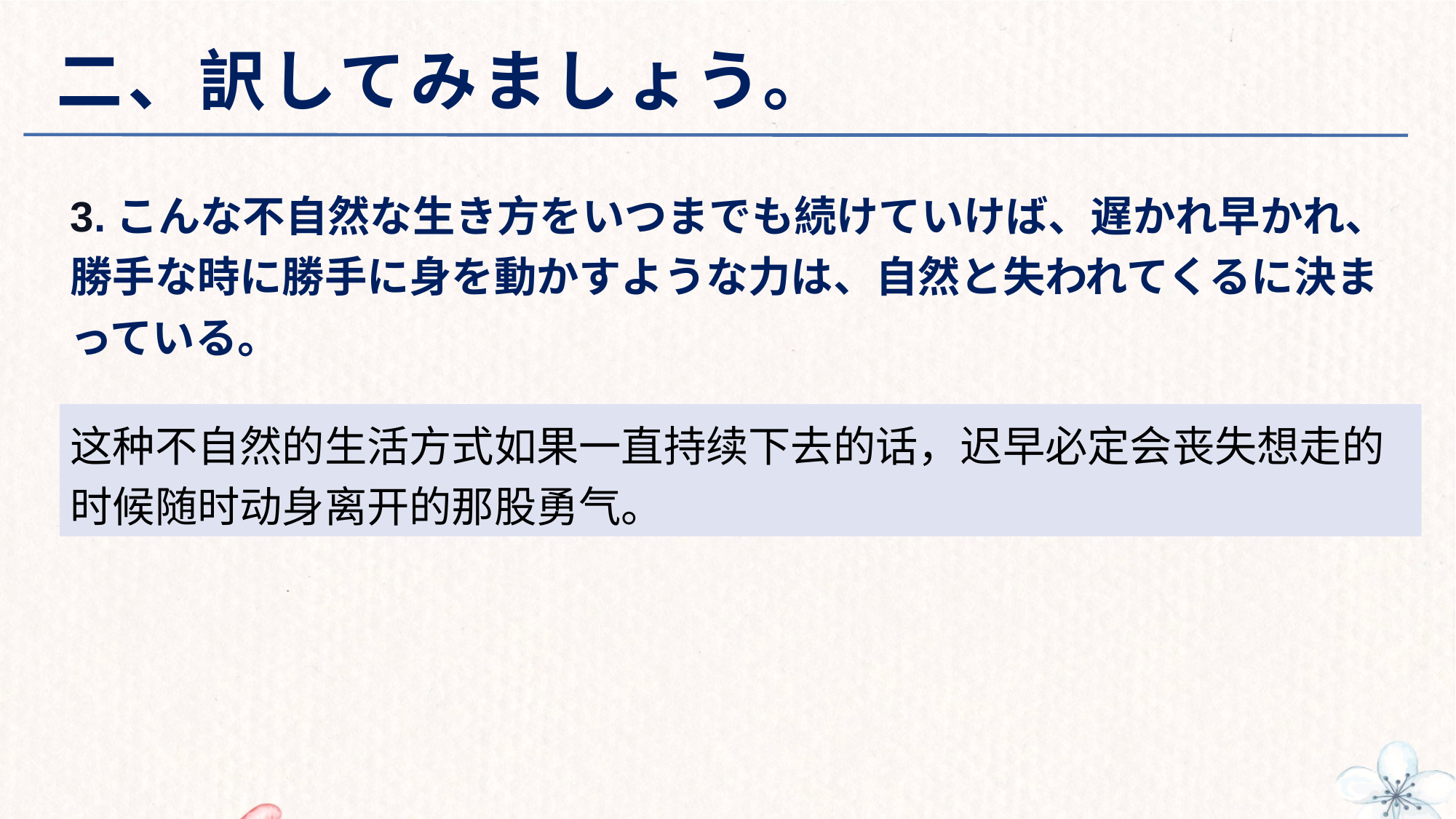

# 二、訳してみましょう。
3.こんな不自然な生き方をいつまでも続けていけば、遅かれ早かれ、勝手な時に勝手に身を動かすような力は、自然と失われてくるに決まっている。
这种不自然的生活方式如果一直持续下去的话，迟早必定会丧失想走的
时候随时动身离开的那股勇气。